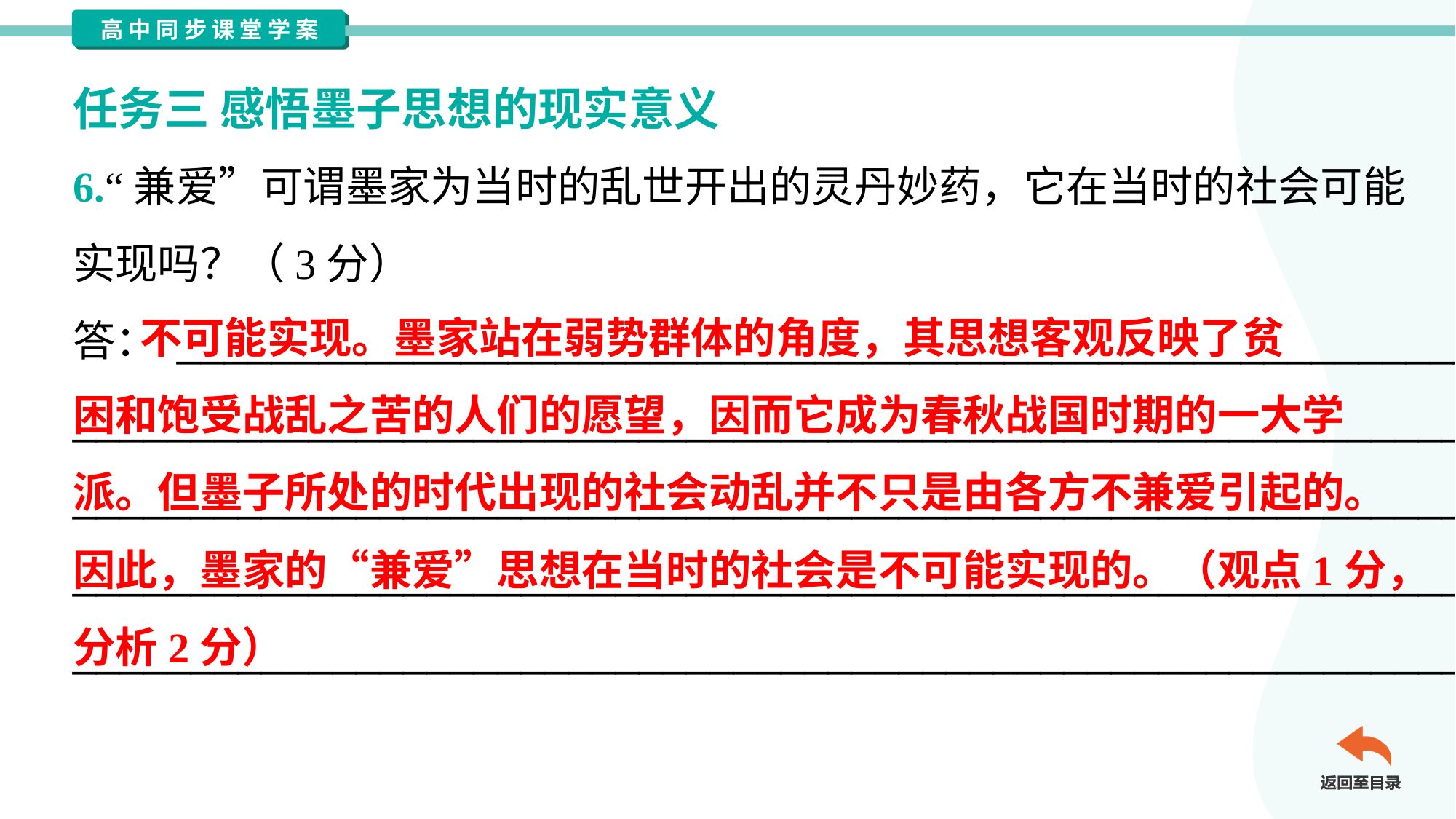

任务三 感悟墨子思想的现实意义
6.“兼爱”可谓墨家为当时的乱世开出的灵丹妙药，它在当时的社会可能
实现吗？（3分）
答： ________________________________________________________
_____________________________________________________________
_____________________________________________________________
_____________________________________________________________
_____________________________________________________________
      不可能实现。墨家站在弱势群体的角度，其思想客观反映了贫
困和饱受战乱之苦的人们的愿望，因而它成为春秋战国时期的一大学
派。但墨子所处的时代出现的社会动乱并不只是由各方不兼爱引起的。
因此，墨家的“兼爱”思想在当时的社会是不可能实现的。（观点1分，
分析2分）